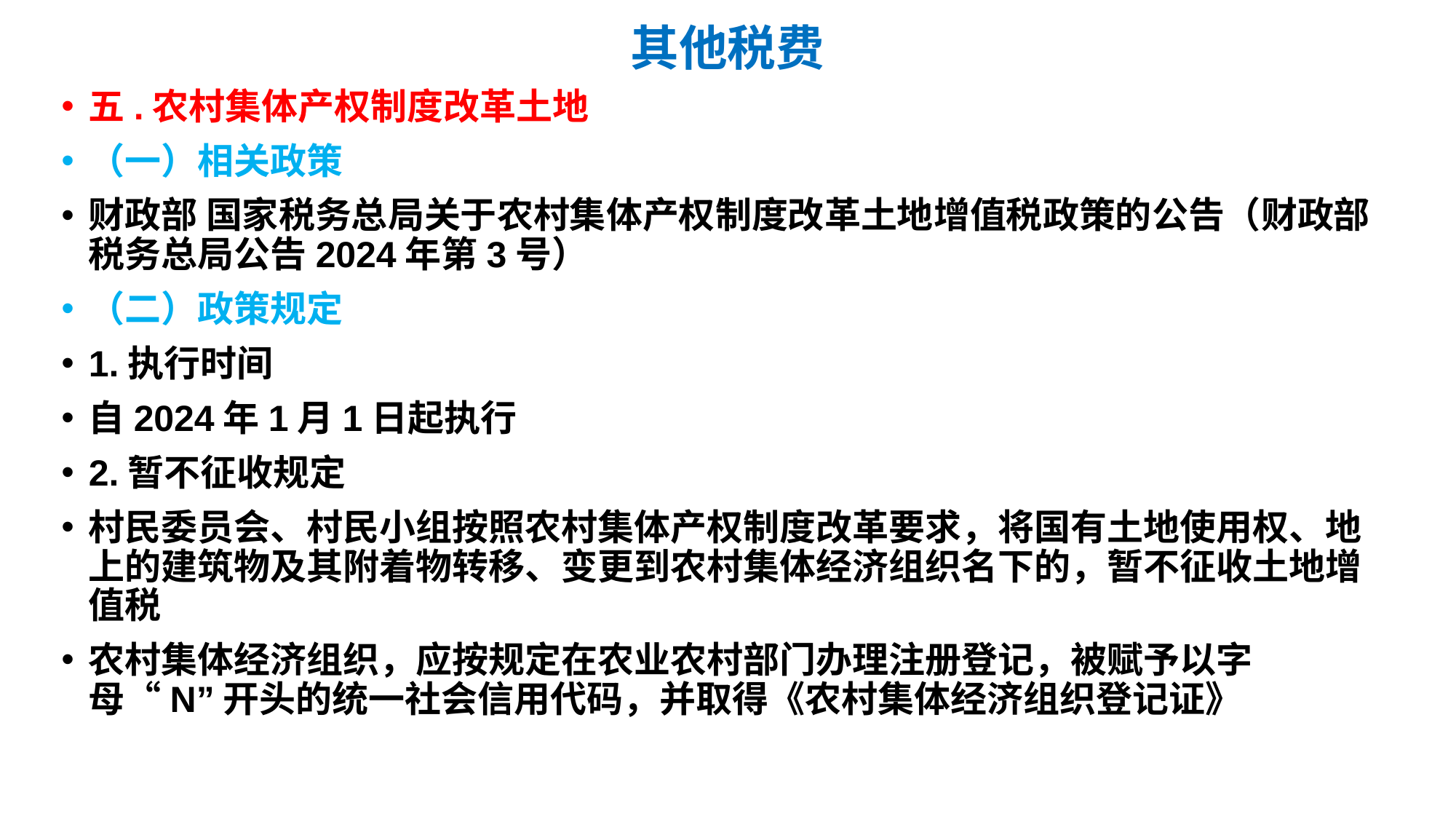

# 其他税费
五.农村集体产权制度改革土地
（一）相关政策
财政部 国家税务总局关于农村集体产权制度改革土地增值税政策的公告（财政部 税务总局公告2024年第3号）
（二）政策规定
1.执行时间
自2024年1月1日起执行
2.暂不征收规定
村民委员会、村民小组按照农村集体产权制度改革要求，将国有土地使用权、地上的建筑物及其附着物转移、变更到农村集体经济组织名下的，暂不征收土地增值税
农村集体经济组织，应按规定在农业农村部门办理注册登记，被赋予以字母“N”开头的统一社会信用代码，并取得《农村集体经济组织登记证》